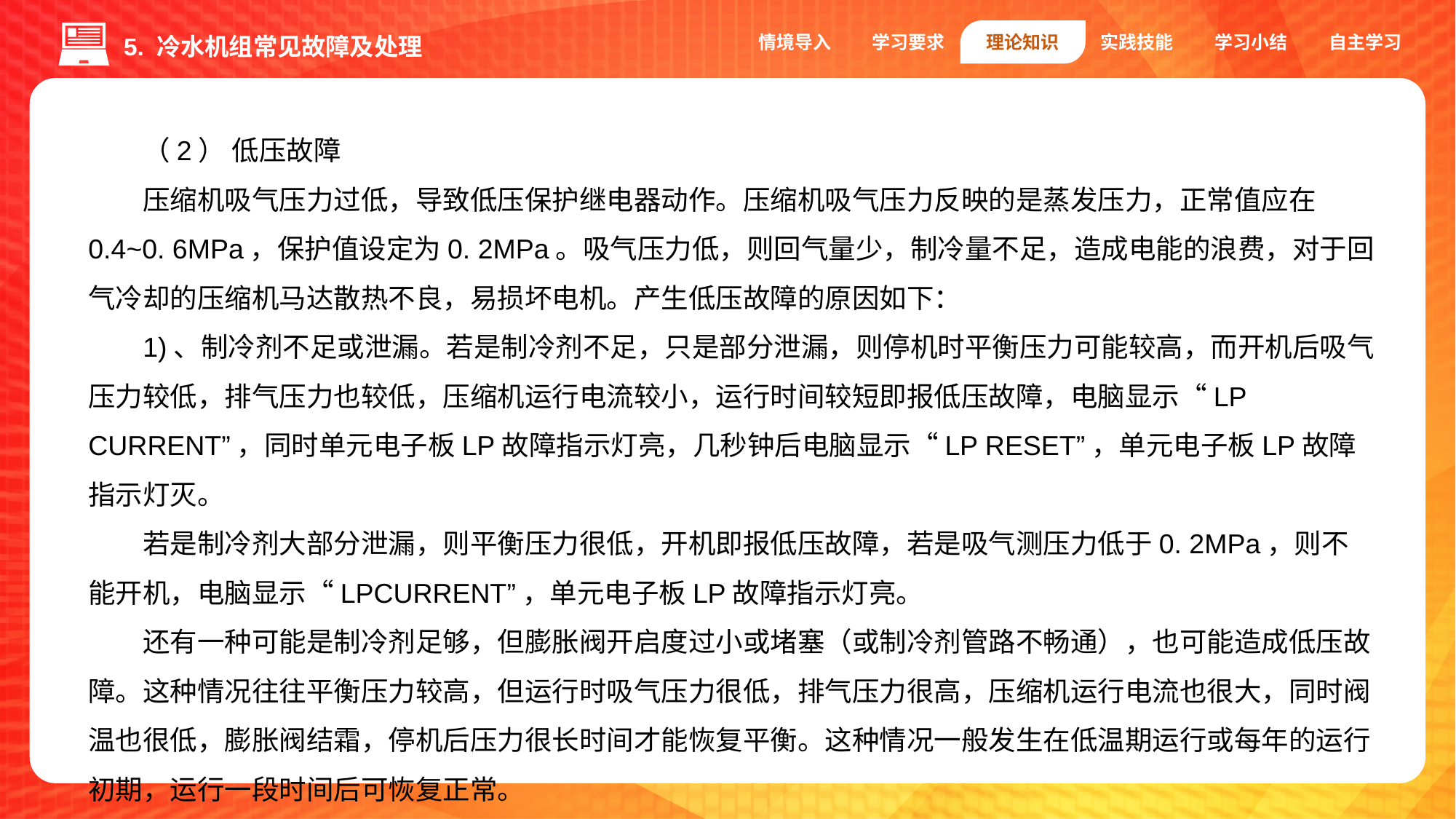

情境导入
学习要求
理论知识
实践技能
学习小结
自主学习

5. 冷水机组常见故障及处理
（2） 低压故障
压缩机吸气压力过低，导致低压保护继电器动作。压缩机吸气压力反映的是蒸发压力，正常值应在0.4~0. 6MPa，保护值设定为0. 2MPa。吸气压力低，则回气量少，制冷量不足，造成电能的浪费，对于回气冷却的压缩机马达散热不良，易损坏电机。产生低压故障的原因如下：
1)、制冷剂不足或泄漏。若是制冷剂不足，只是部分泄漏，则停机时平衡压力可能较高，而开机后吸气压力较低，排气压力也较低，压缩机运行电流较小，运行时间较短即报低压故障，电脑显示“LP CURRENT”，同时单元电子板LP故障指示灯亮，几秒钟后电脑显示“LP RESET”，单元电子板LP故障指示灯灭。
若是制冷剂大部分泄漏，则平衡压力很低，开机即报低压故障，若是吸气测压力低于0. 2MPa，则不能开机，电脑显示“LPCURRENT”，单元电子板LP故障指示灯亮。
还有一种可能是制冷剂足够，但膨胀阀开启度过小或堵塞（或制冷剂管路不畅通），也可能造成低压故障。这种情况往往平衡压力较高，但运行时吸气压力很低，排气压力很高，压缩机运行电流也很大，同时阀温也很低，膨胀阀结霜，停机后压力很长时间才能恢复平衡。这种情况一般发生在低温期运行或每年的运行初期，运行一段时间后可恢复正常。